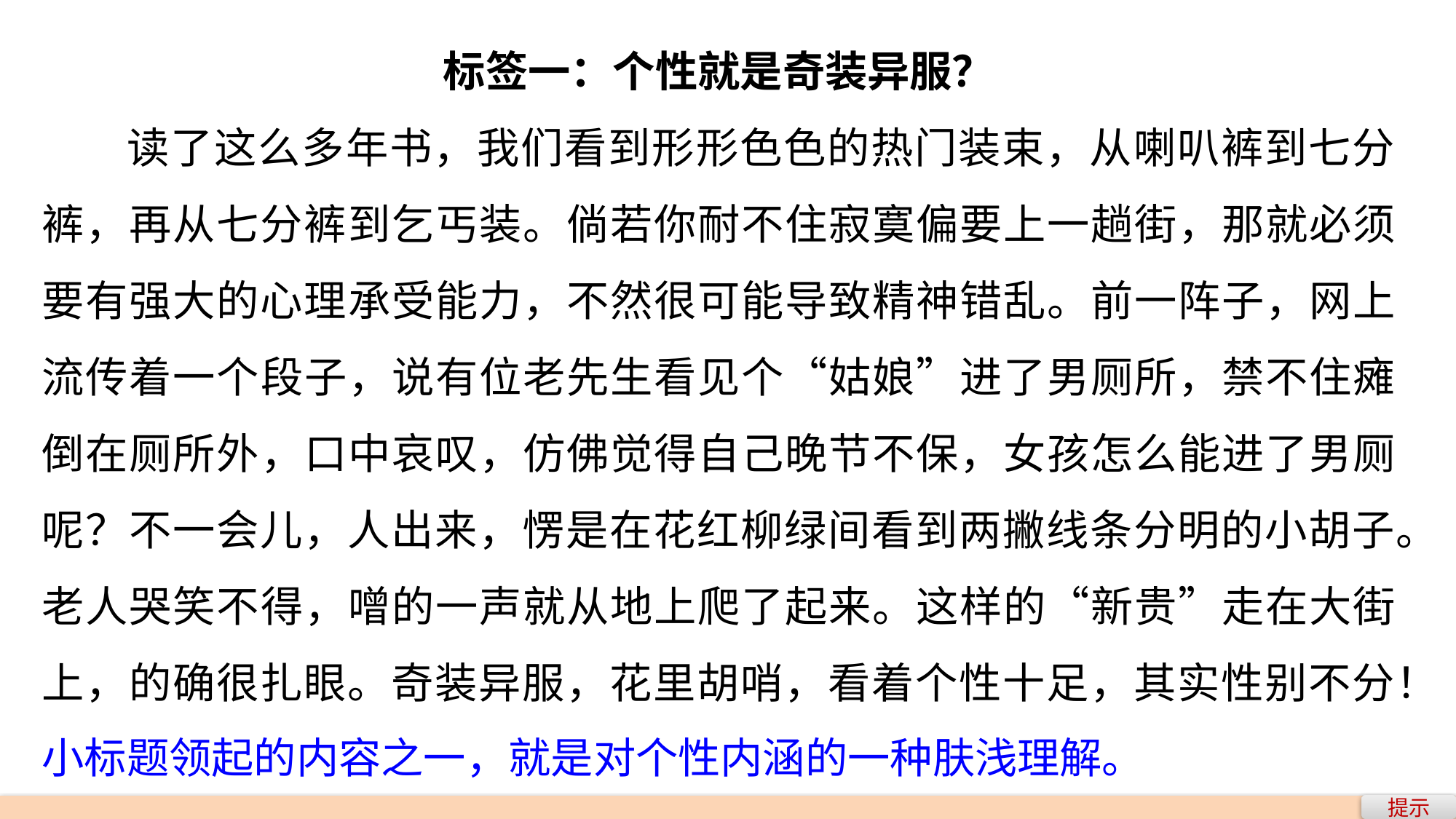

标签一：个性就是奇装异服？
读了这么多年书，我们看到形形色色的热门装束，从喇叭裤到七分裤，再从七分裤到乞丐装。倘若你耐不住寂寞偏要上一趟街，那就必须要有强大的心理承受能力，不然很可能导致精神错乱。前一阵子，网上流传着一个段子，说有位老先生看见个“姑娘”进了男厕所，禁不住瘫倒在厕所外，口中哀叹，仿佛觉得自己晚节不保，女孩怎么能进了男厕呢？不一会儿，人出来，愣是在花红柳绿间看到两撇线条分明的小胡子。老人哭笑不得，噌的一声就从地上爬了起来。这样的“新贵”走在大街上，的确很扎眼。奇装异服，花里胡哨，看着个性十足，其实性别不分！
小标题领起的内容之一，就是对个性内涵的一种肤浅理解。
提示